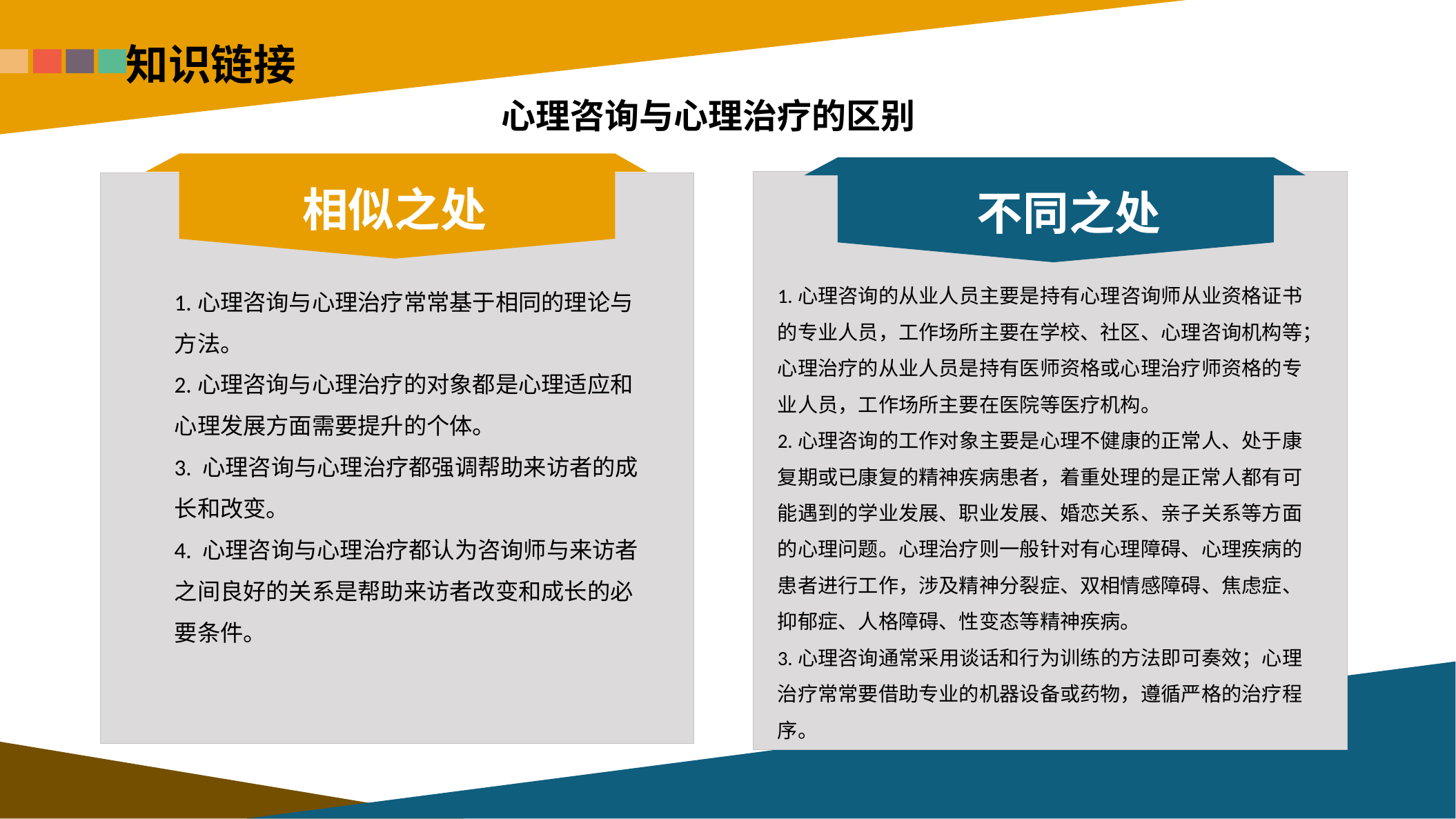

知识链接
心理咨询与心理治疗的区别

相似之处

 不同之处

1.心理咨询的从业人员主要是持有心理咨询师从业资格证书的专业人员，工作场所主要在学校、社区、心理咨询机构等；心理治疗的从业人员是持有医师资格或心理治疗师资格的专业人员，工作场所主要在医院等医疗机构。
2.心理咨询的工作对象主要是心理不健康的正常人、处于康复期或已康复的精神疾病患者，着重处理的是正常人都有可能遇到的学业发展、职业发展、婚恋关系、亲子关系等方面的心理问题。心理治疗则一般针对有心理障碍、心理疾病的患者进行工作，涉及精神分裂症、双相情感障碍、焦虑症、抑郁症、人格障碍、性变态等精神疾病。
3.心理咨询通常采用谈话和行为训练的方法即可奏效；心理治疗常常要借助专业的机器设备或药物，遵循严格的治疗程序。
1.心理咨询与心理治疗常常基于相同的理论与方法。
2.心理咨询与心理治疗的对象都是心理适应和心理发展方面需要提升的个体。
3. 心理咨询与心理治疗都强调帮助来访者的成长和改变。
4. 心理咨询与心理治疗都认为咨询师与来访者之间良好的关系是帮助来访者改变和成长的必要条件。